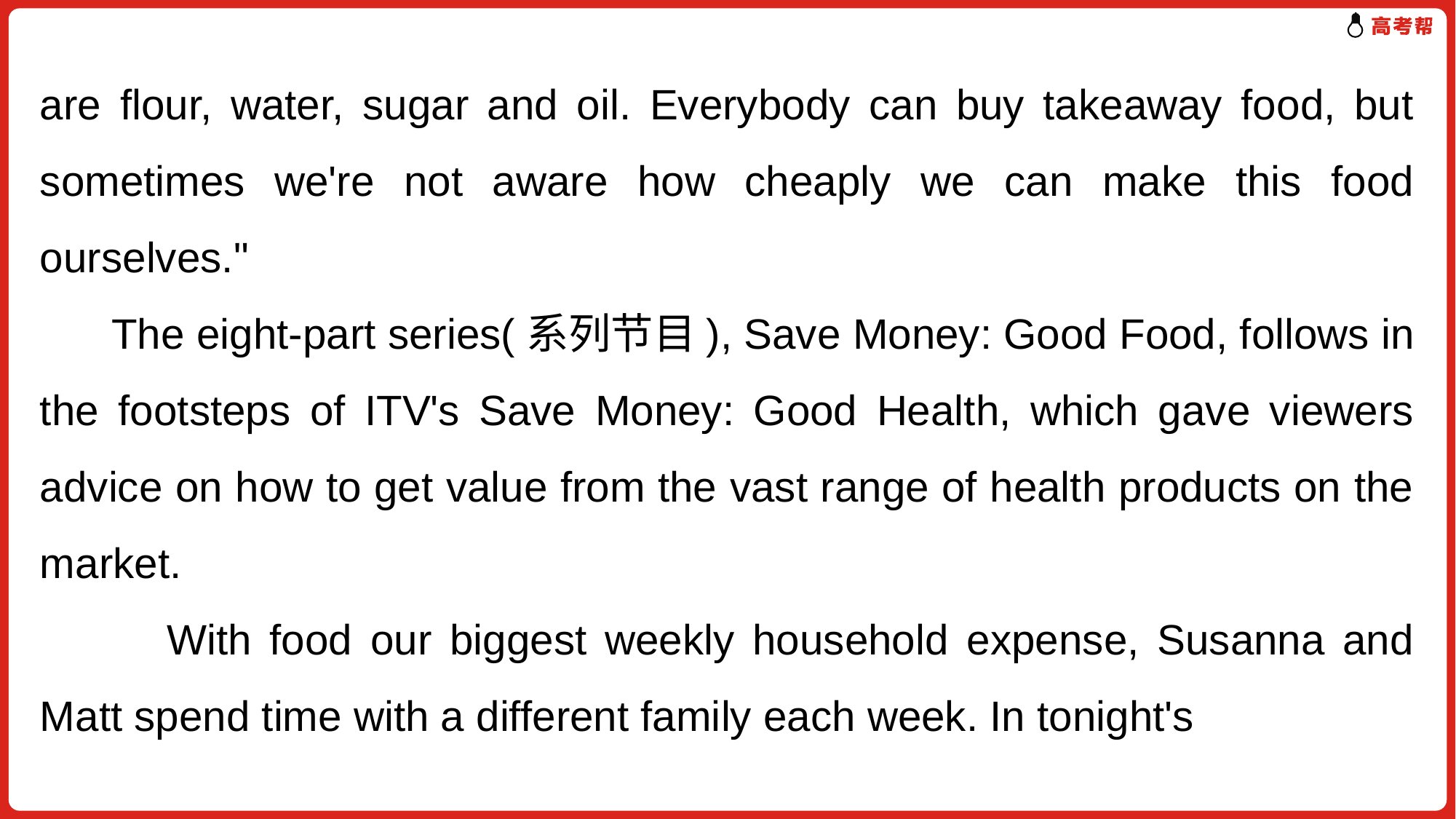

are flour, water, sugar and oil. Everybody can buy takeaway food, but sometimes we're not aware how cheaply we can make this food ourselves."
      The eight-part series(系列节目), Save Money: Good Food, follows in the footsteps of ITV's Save Money: Good Health, which gave viewers advice on how to get value from the vast range of health products on the market.
       With food our biggest weekly household expense, Susanna and Matt spend time with a different family each week. In tonight's